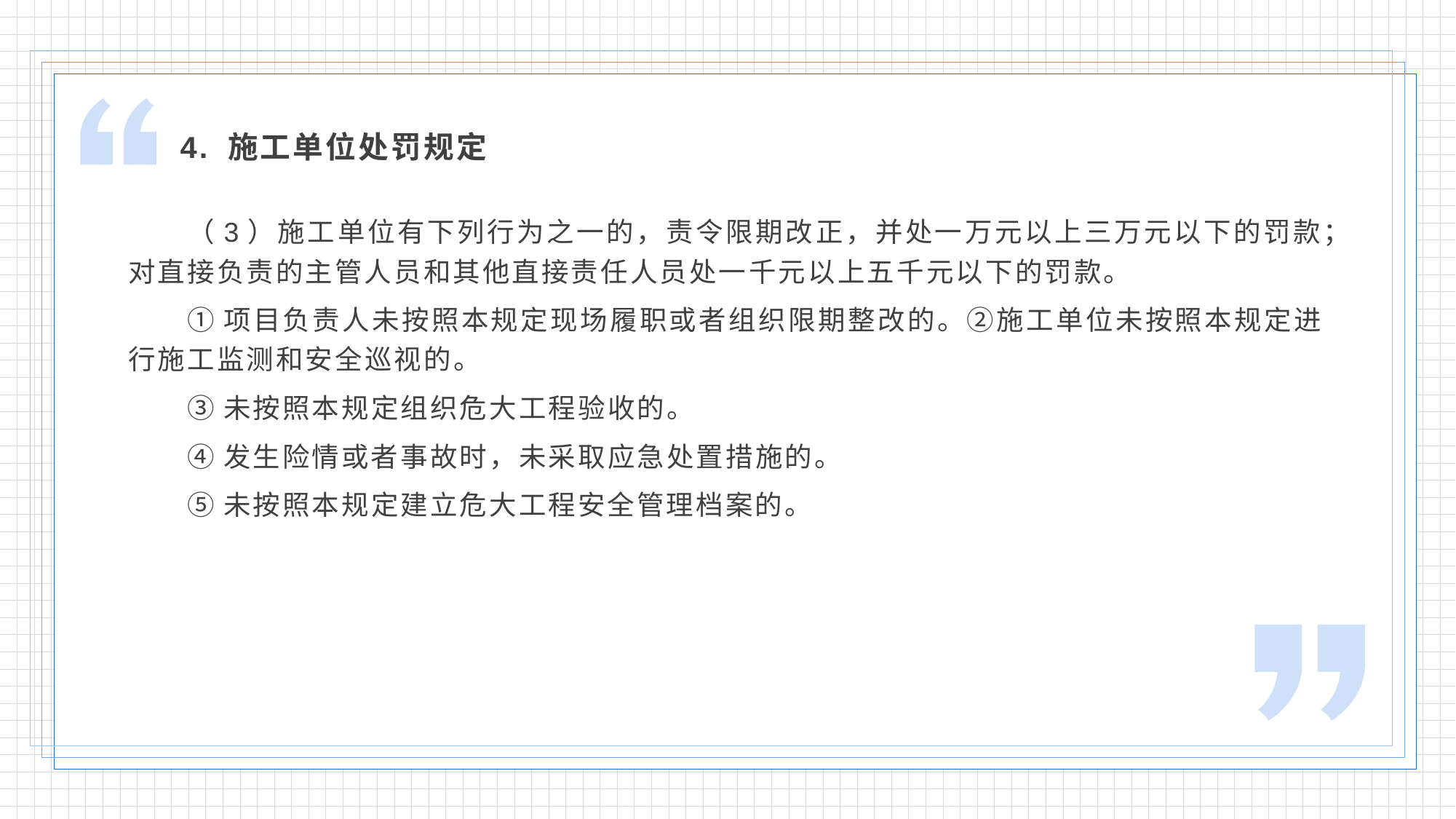

4. 施工单位处罚规定

（3）施工单位有下列行为之一的，责令限期改正，并处一万元以上三万元以下的罚款；对直接负责的主管人员和其他直接责任人员处一千元以上五千元以下的罚款。
①项目负责人未按照本规定现场履职或者组织限期整改的。②施工单位未按照本规定进行施工监测和安全巡视的。
③未按照本规定组织危大工程验收的。
④发生险情或者事故时，未采取应急处置措施的。
⑤未按照本规定建立危大工程安全管理档案的。